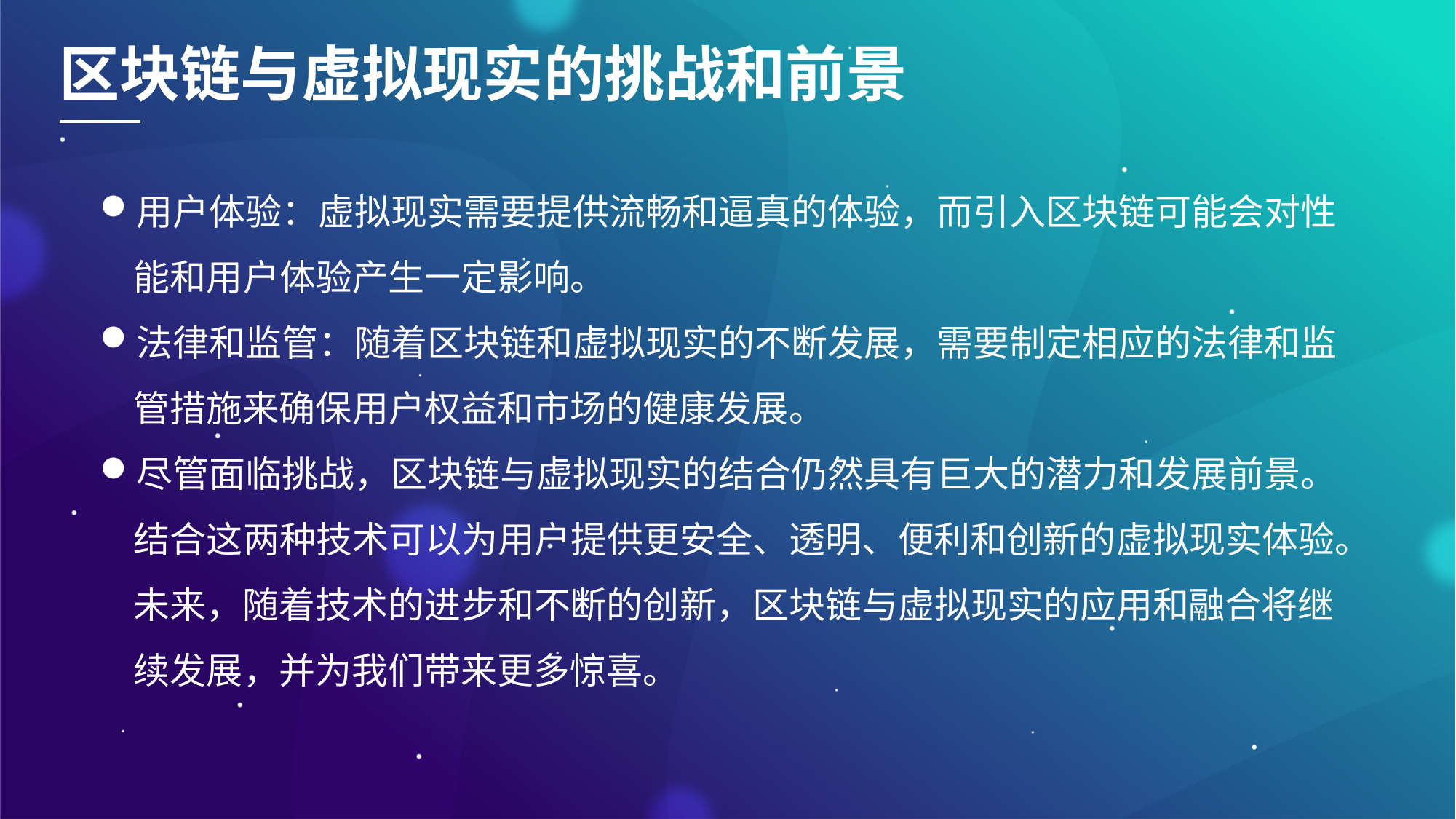

区块链与虚拟现实的挑战和前景
用户体验：虚拟现实需要提供流畅和逼真的体验，而引入区块链可能会对性能和用户体验产生一定影响。
法律和监管：随着区块链和虚拟现实的不断发展，需要制定相应的法律和监管措施来确保用户权益和市场的健康发展。
尽管面临挑战，区块链与虚拟现实的结合仍然具有巨大的潜力和发展前景。结合这两种技术可以为用户提供更安全、透明、便利和创新的虚拟现实体验。未来，随着技术的进步和不断的创新，区块链与虚拟现实的应用和融合将继续发展，并为我们带来更多惊喜。